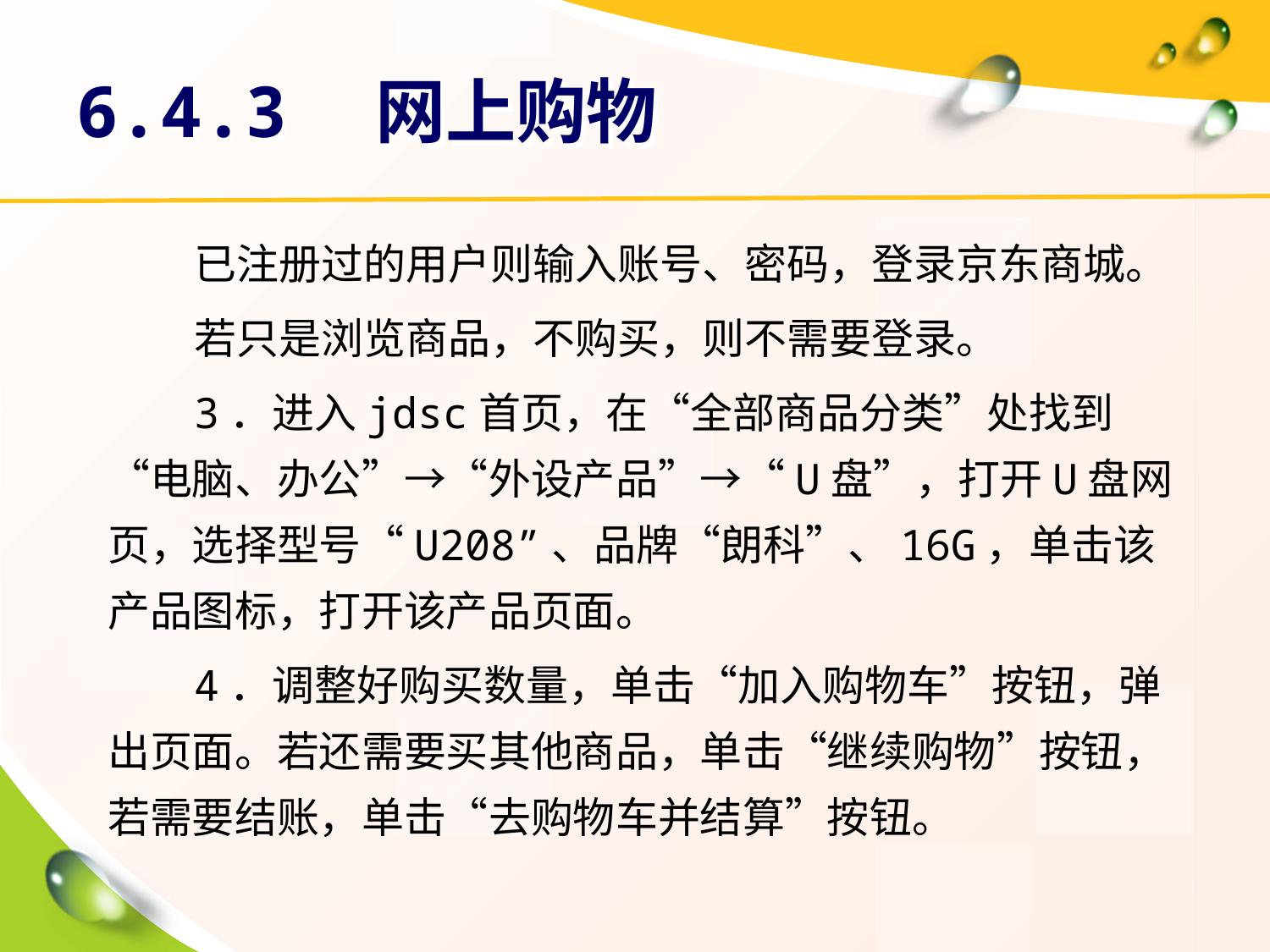

# 6.4.3　网上购物
已注册过的用户则输入账号、密码，登录京东商城。
若只是浏览商品，不购买，则不需要登录。
3．进入jdsc首页，在“全部商品分类”处找到“电脑、办公”→“外设产品”→“U盘”，打开U盘网页，选择型号“U208”、品牌“朗科”、16G，单击该产品图标，打开该产品页面。
4．调整好购买数量，单击“加入购物车”按钮，弹出页面。若还需要买其他商品，单击“继续购物”按钮，若需要结账，单击“去购物车并结算”按钮。